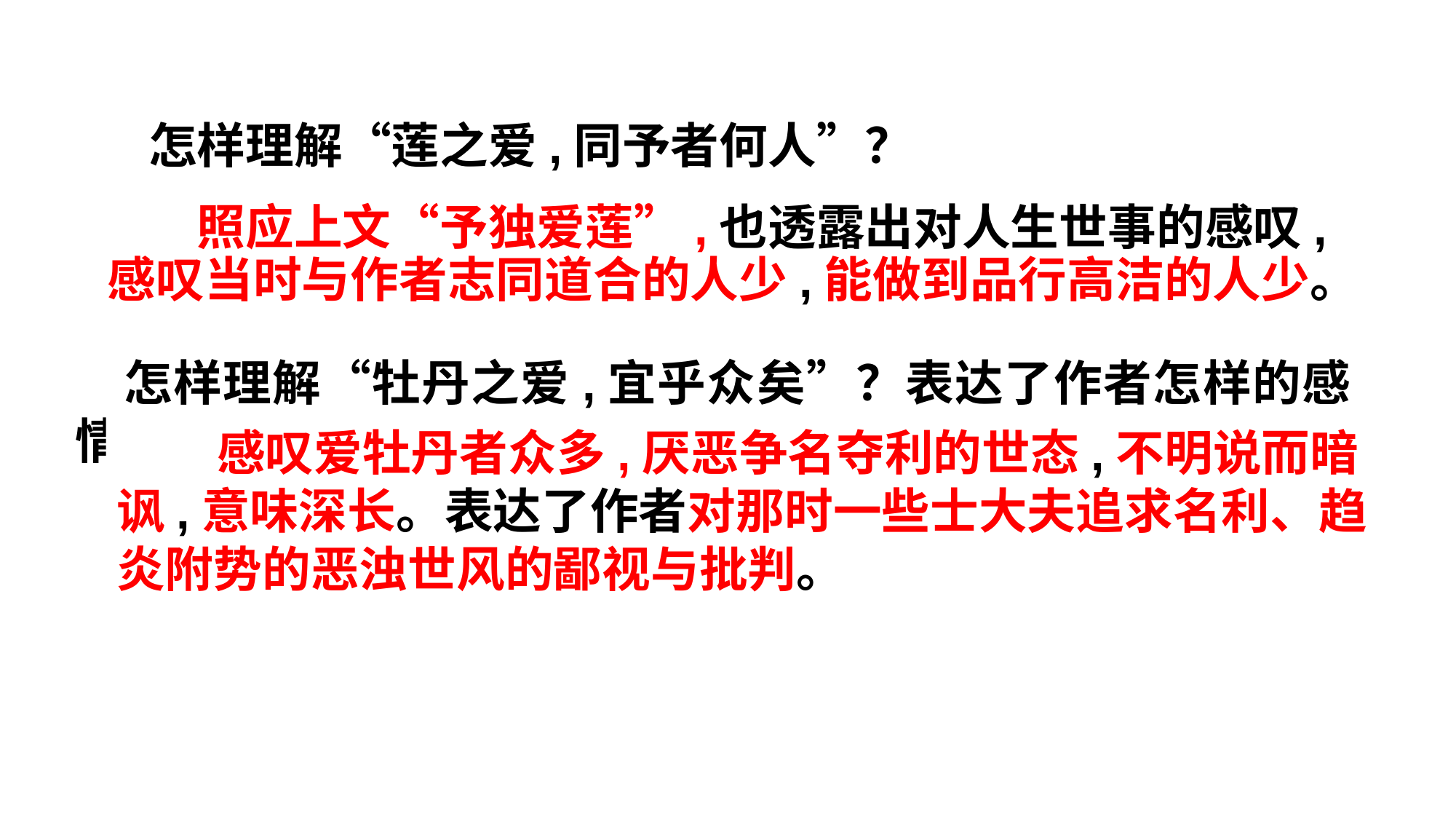

怎样理解“莲之爱,同予者何人”？
       照应上文“予独爱莲”,也透露出对人生世事的感叹,感叹当时与作者志同道合的人少,能做到品行高洁的人少。
   怎样理解“牡丹之爱,宜乎众矣”？表达了作者怎样的感情？
        感叹爱牡丹者众多,厌恶争名夺利的世态,不明说而暗讽,意味深长。表达了作者对那时一些士大夫追求名利、趋炎附势的恶浊世风的鄙视与批判。